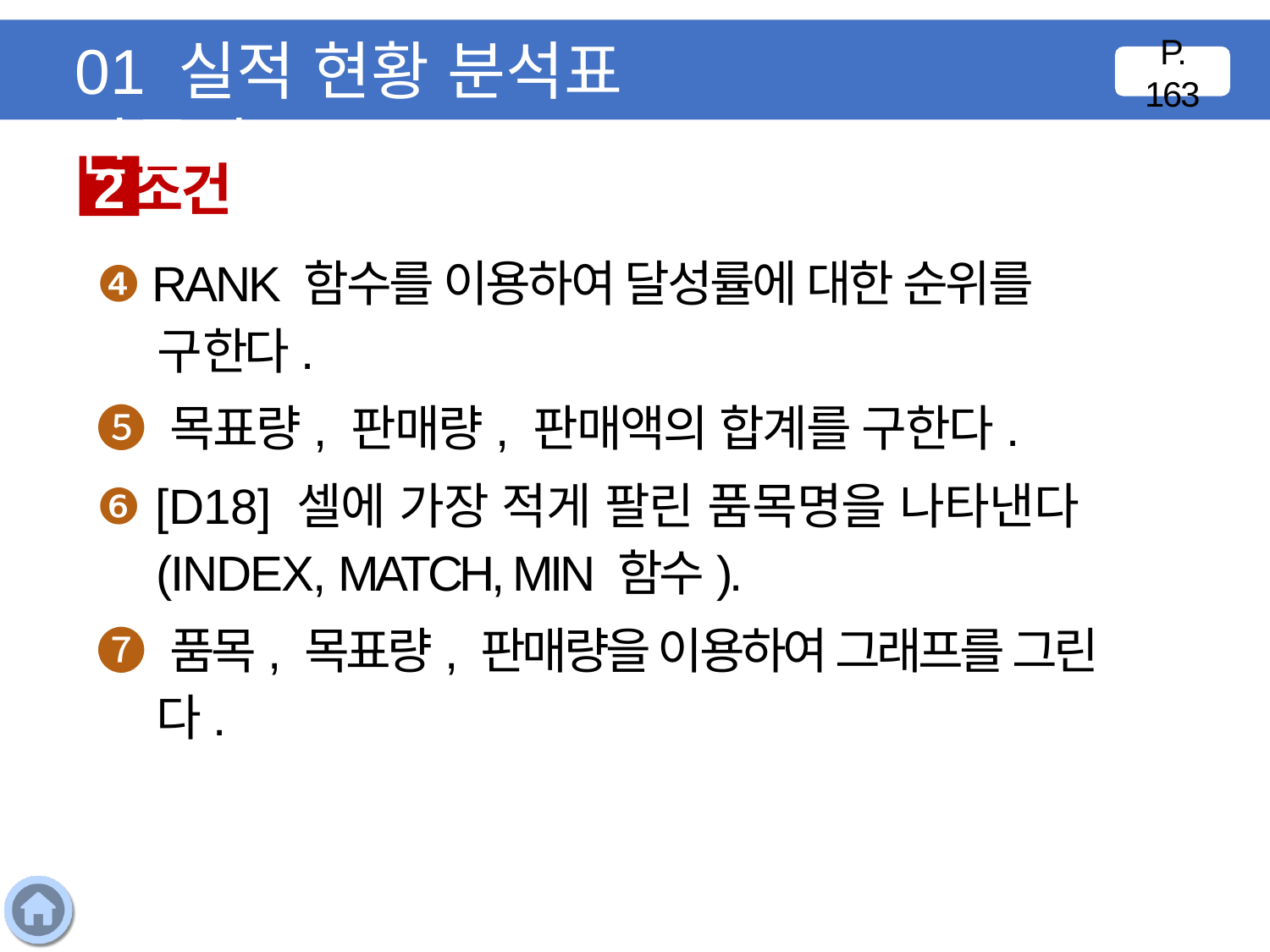

01 실적 현황 분석표 만들기
P. 163
조건
2
❹ RANK 함수를 이용하여 달성률에 대한 순위를 구한다.
❺ 목표량, 판매량, 판매액의 합계를 구한다.
❻ [D18] 셀에 가장 적게 팔린 품목명을 나타낸다(INDEX, MATCH, MIN 함수).
❼ 품목, 목표량, 판매량을 이용하여 그래프를 그린다.